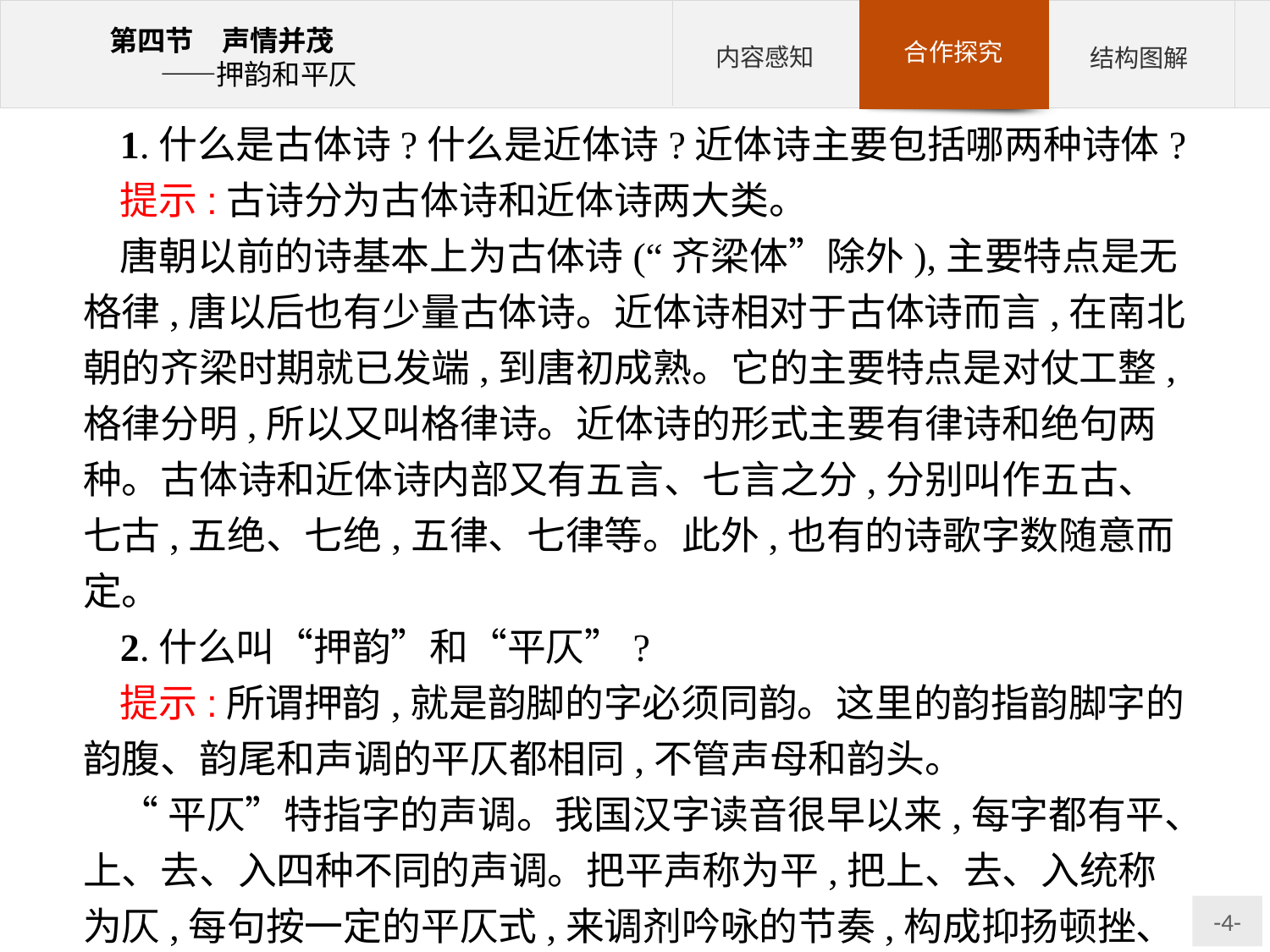

1.什么是古体诗?什么是近体诗?近体诗主要包括哪两种诗体?
提示:古诗分为古体诗和近体诗两大类。
唐朝以前的诗基本上为古体诗(“齐梁体”除外),主要特点是无格律,唐以后也有少量古体诗。近体诗相对于古体诗而言,在南北朝的齐梁时期就已发端,到唐初成熟。它的主要特点是对仗工整,格律分明,所以又叫格律诗。近体诗的形式主要有律诗和绝句两种。古体诗和近体诗内部又有五言、七言之分,分别叫作五古、七古,五绝、七绝,五律、七律等。此外,也有的诗歌字数随意而定。
2.什么叫“押韵”和“平仄”?
提示:所谓押韵,就是韵脚的字必须同韵。这里的韵指韵脚字的韵腹、韵尾和声调的平仄都相同,不管声母和韵头。
“平仄”特指字的声调。我国汉字读音很早以来,每字都有平、上、去、入四种不同的声调。把平声称为平,把上、去、入统称为仄,每句按一定的平仄式,来调剂吟咏的节奏,构成抑扬顿挫、悦耳动听的音乐感。